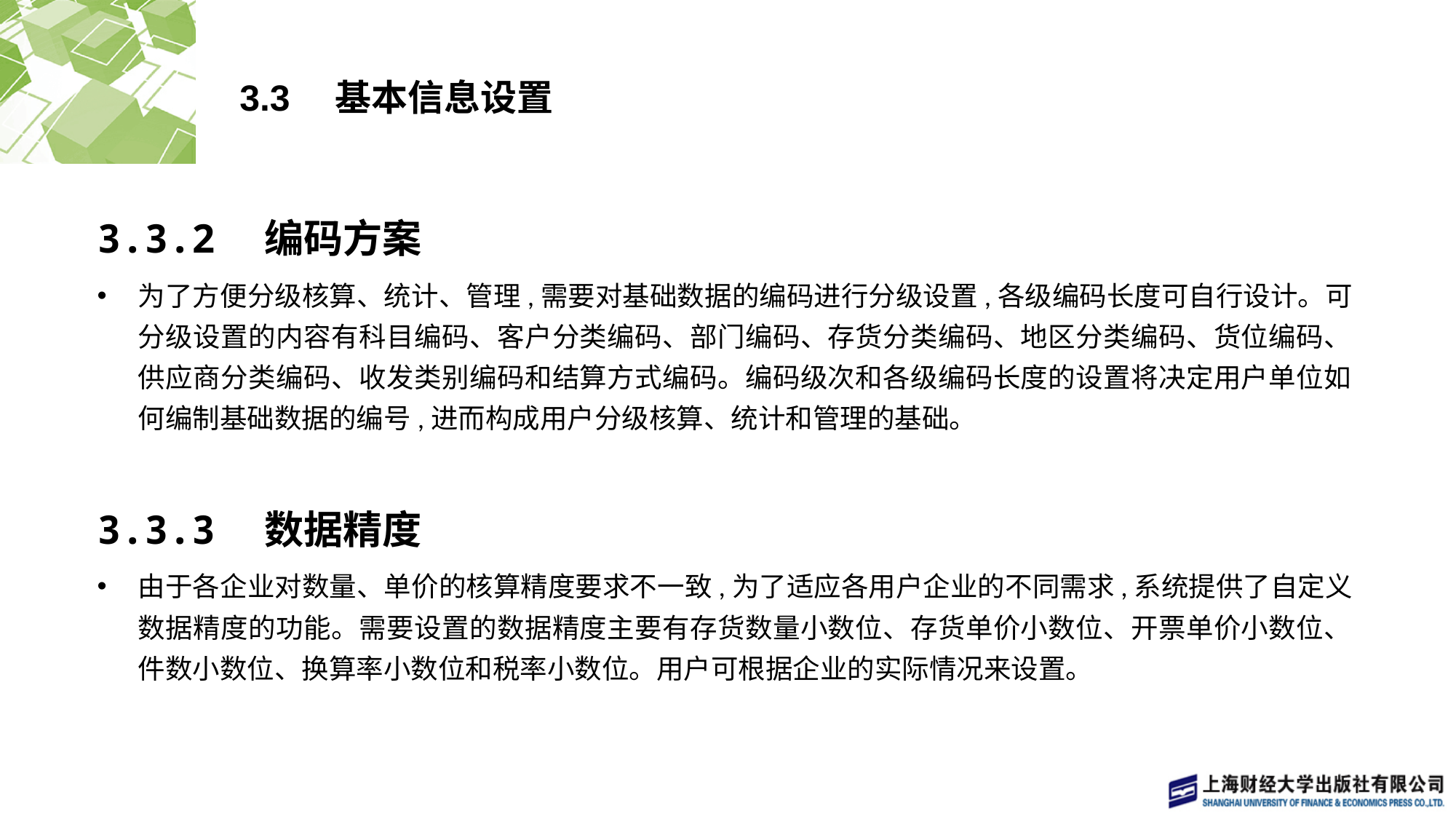

# 3.3　基本信息设置
3.3.2　编码方案
为了方便分级核算、统计、管理,需要对基础数据的编码进行分级设置,各级编码长度可自行设计。可分级设置的内容有科目编码、客户分类编码、部门编码、存货分类编码、地区分类编码、货位编码、供应商分类编码、收发类别编码和结算方式编码。编码级次和各级编码长度的设置将决定用户单位如何编制基础数据的编号,进而构成用户分级核算、统计和管理的基础。

3.3.3　数据精度
由于各企业对数量、单价的核算精度要求不一致,为了适应各用户企业的不同需求,系统提供了自定义数据精度的功能。需要设置的数据精度主要有存货数量小数位、存货单价小数位、开票单价小数位、件数小数位、换算率小数位和税率小数位。用户可根据企业的实际情况来设置。